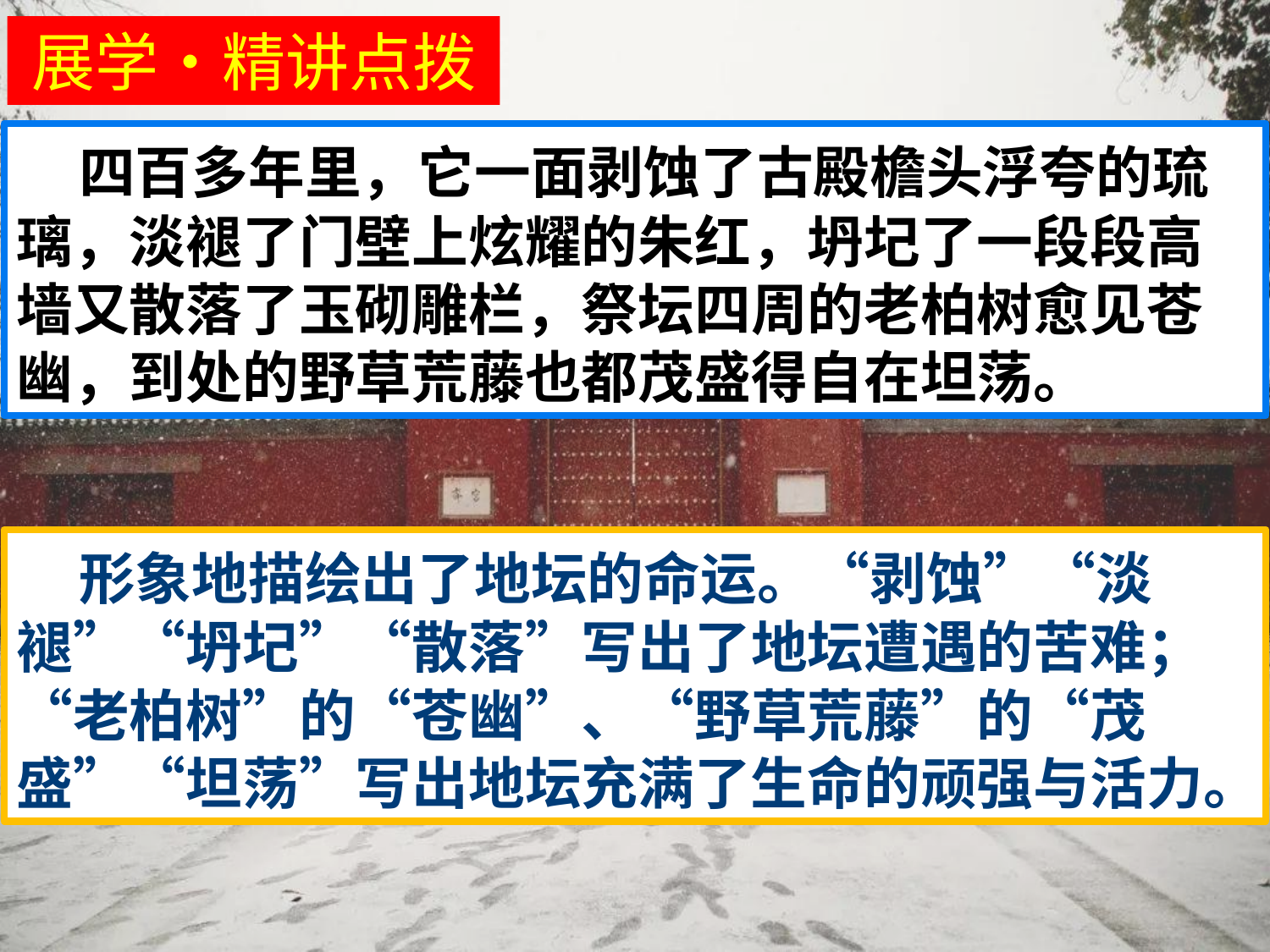

展学•精讲点拨
   四百多年里，它一面剥蚀了古殿檐头浮夸的琉璃，淡褪了门壁上炫耀的朱红，坍圮了一段段高墙又散落了玉砌雕栏，祭坛四周的老柏树愈见苍幽，到处的野草荒藤也都茂盛得自在坦荡。
   形象地描绘出了地坛的命运。“剥蚀”“淡褪”“坍圮”“散落”写出了地坛遭遇的苦难；“老柏树”的“苍幽”、“野草荒藤”的“茂盛”“坦荡”写出地坛充满了生命的顽强与活力。